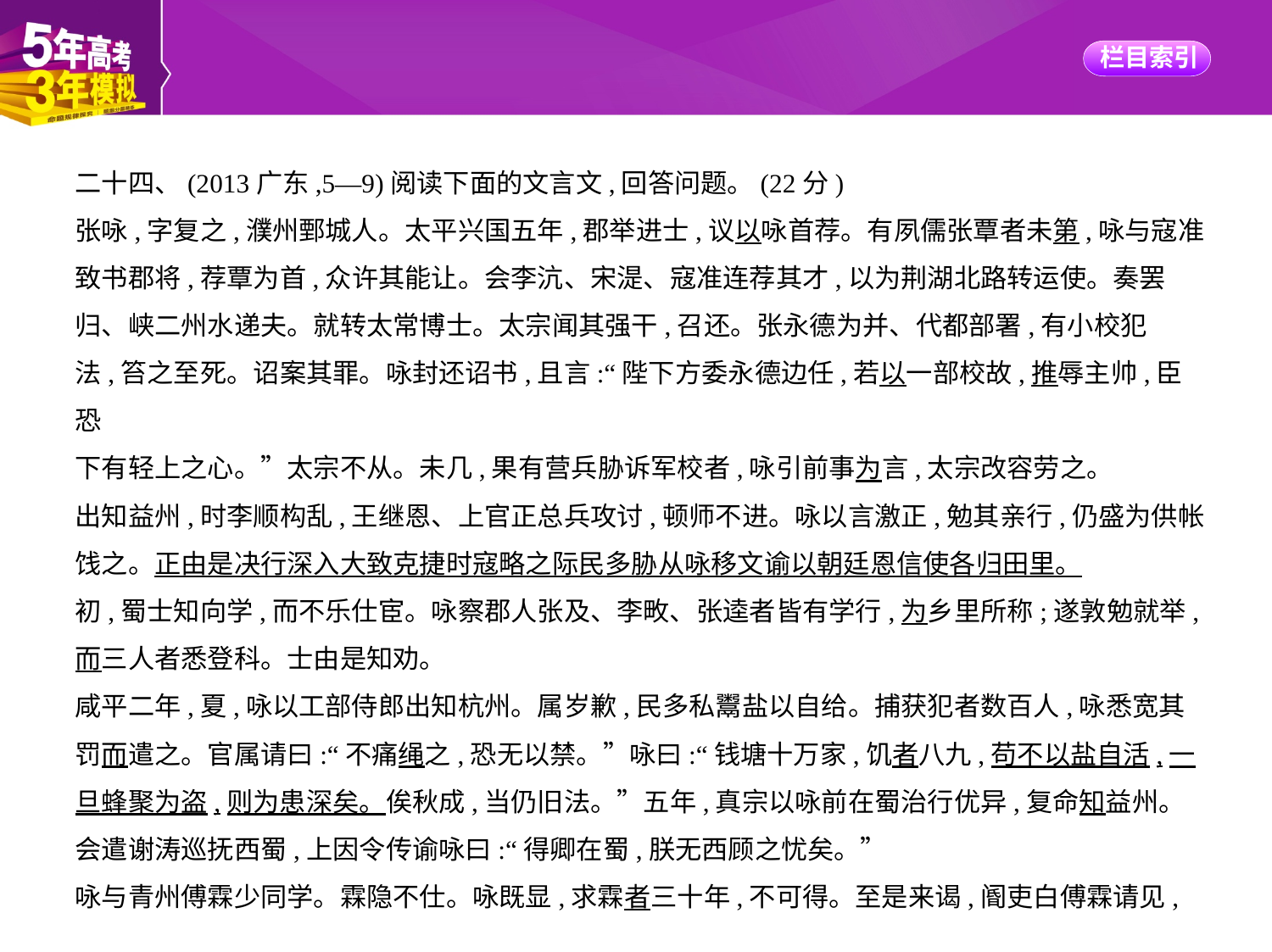

二十四、(2013广东,5—9)阅读下面的文言文,回答问题。(22分)
张咏,字复之,濮州鄄城人。太平兴国五年,郡举进士,议以咏首荐。有夙儒张覃者未第,咏与寇准
致书郡将,荐覃为首,众许其能让。会李沆、宋湜、寇准连荐其才,以为荆湖北路转运使。奏罢
归、峡二州水递夫。就转太常博士。太宗闻其强干,召还。张永德为并、代都部署,有小校犯
法,笞之至死。诏案其罪。咏封还诏书,且言:“陛下方委永德边任,若以一部校故,推辱主帅,臣恐
下有轻上之心。”太宗不从。未几,果有营兵胁诉军校者,咏引前事为言,太宗改容劳之。
出知益州,时李顺构乱,王继恩、上官正总兵攻讨,顿师不进。咏以言激正,勉其亲行,仍盛为供帐
饯之。正由是决行深入大致克捷时寇略之际民多胁从咏移文谕以朝廷恩信使各归田里。
初,蜀士知向学,而不乐仕宦。咏察郡人张及、李畋、张逵者皆有学行,为乡里所称;遂敦勉就举,
而三人者悉登科。士由是知劝。
咸平二年,夏,咏以工部侍郎出知杭州。属岁歉,民多私鬻盐以自给。捕获犯者数百人,咏悉宽其
罚而遣之。官属请曰:“不痛绳之,恐无以禁。”咏曰:“钱塘十万家,饥者八九,苟不以盐自活,一
旦蜂聚为盗,则为患深矣。俟秋成,当仍旧法。”五年,真宗以咏前在蜀治行优异,复命知益州。
会遣谢涛巡抚西蜀,上因令传谕咏曰:“得卿在蜀,朕无西顾之忧矣。”
咏与青州傅霖少同学。霖隐不仕。咏既显,求霖者三十年,不可得。至是来谒,阍吏白傅霖请见,